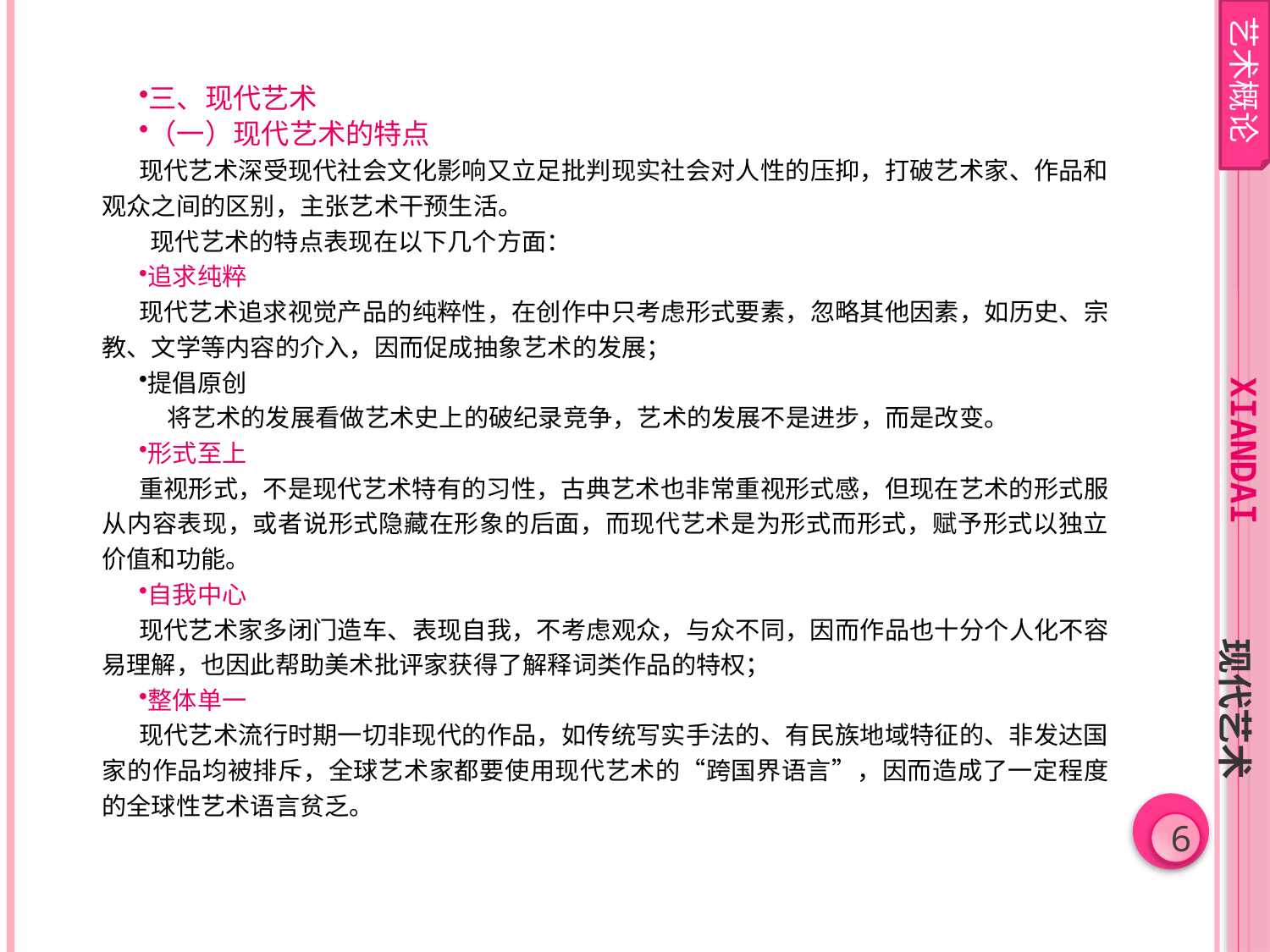

艺术概论
三、现代艺术
（一）现代艺术的特点
现代艺术深受现代社会文化影响又立足批判现实社会对人性的压抑，打破艺术家、作品和观众之间的区别，主张艺术干预生活。
 现代艺术的特点表现在以下几个方面：
追求纯粹
现代艺术追求视觉产品的纯粹性，在创作中只考虑形式要素，忽略其他因素，如历史、宗教、文学等内容的介入，因而促成抽象艺术的发展；
提倡原创
    将艺术的发展看做艺术史上的破纪录竞争，艺术的发展不是进步，而是改变。
形式至上
重视形式，不是现代艺术特有的习性，古典艺术也非常重视形式感，但现在艺术的形式服从内容表现，或者说形式隐藏在形象的后面，而现代艺术是为形式而形式，赋予形式以独立价值和功能。
自我中心
现代艺术家多闭门造车、表现自我，不考虑观众，与众不同，因而作品也十分个人化不容易理解，也因此帮助美术批评家获得了解释词类作品的特权；
整体单一
现代艺术流行时期一切非现代的作品，如传统写实手法的、有民族地域特征的、非发达国家的作品均被排斥，全球艺术家都要使用现代艺术的“跨国界语言”，因而造成了一定程度的全球性艺术语言贫乏。
xiandai
现代艺术
6